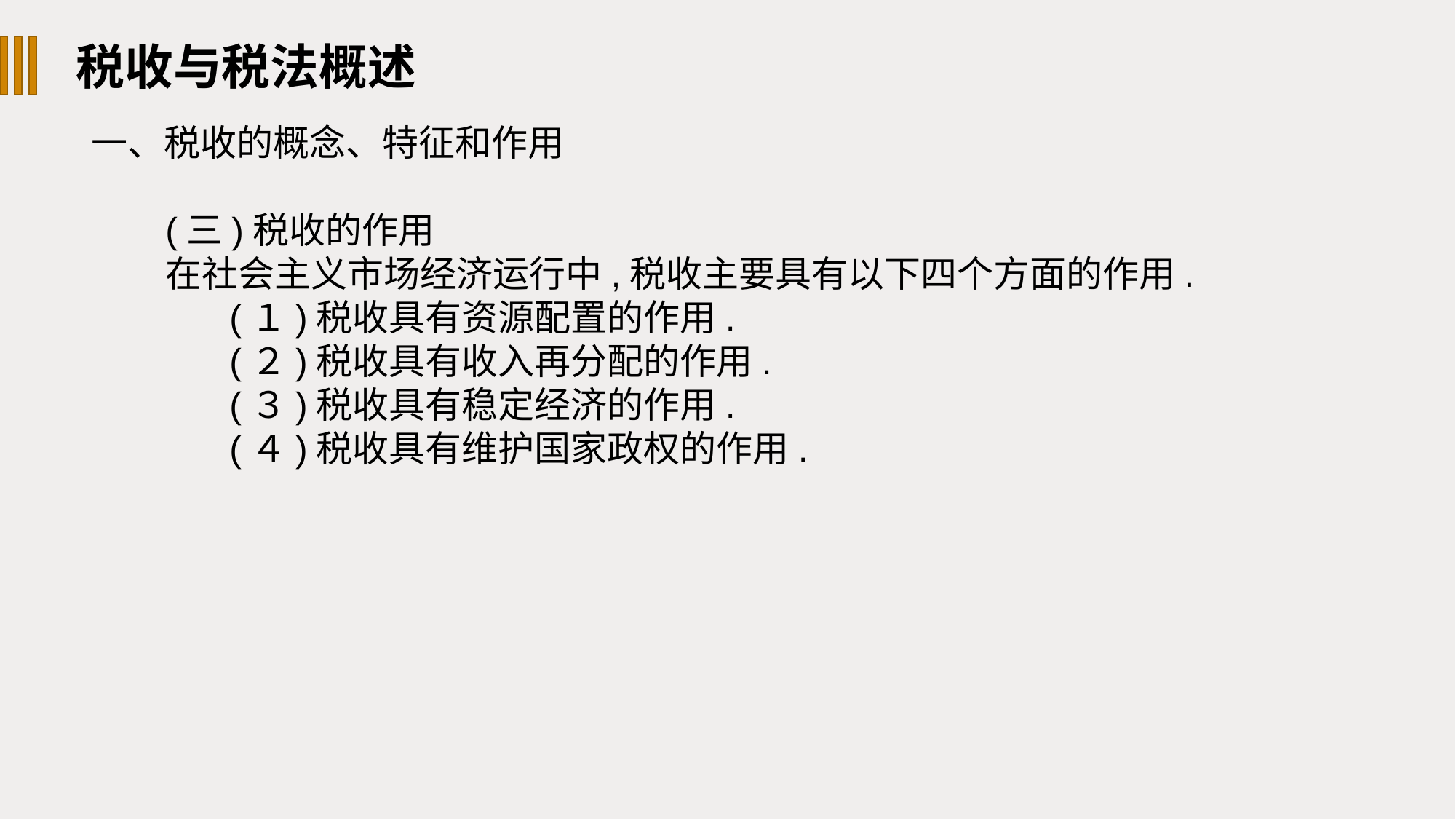

税收与税法概述

一、税收的概念、特征和作用

(三)税收的作用
在社会主义市场经济运行中,税收主要具有以下四个方面的作用.
(１)税收具有资源配置的作用.
(２)税收具有收入再分配的作用.
(３)税收具有稳定经济的作用.
(４)税收具有维护国家政权的作用.